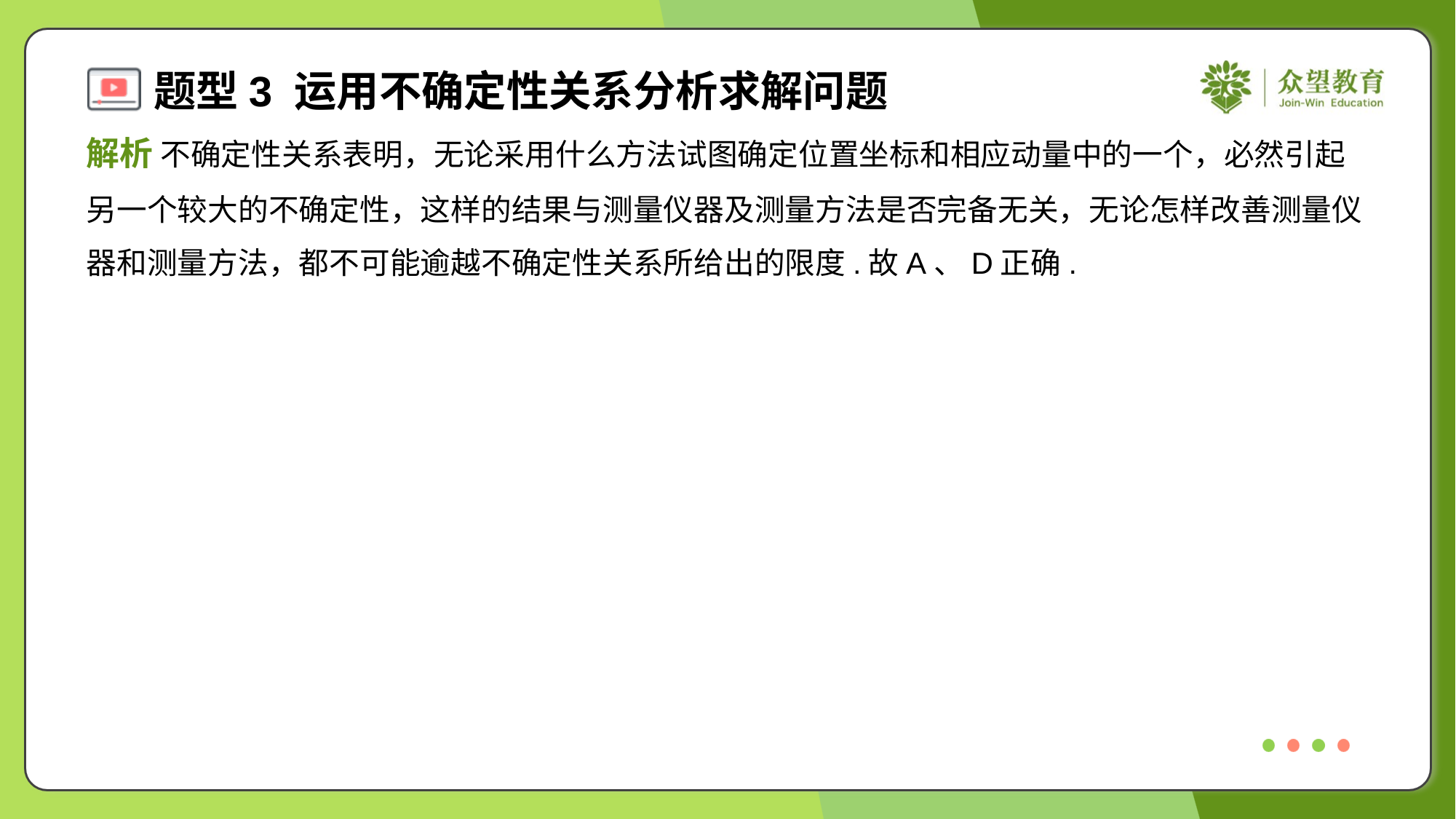

解析 不确定性关系表明，无论采用什么方法试图确定位置坐标和相应动量中的一个，必然引起
另一个较大的不确定性，这样的结果与测量仪器及测量方法是否完备无关，无论怎样改善测量仪
器和测量方法，都不可能逾越不确定性关系所给出的限度.故A、D正确.